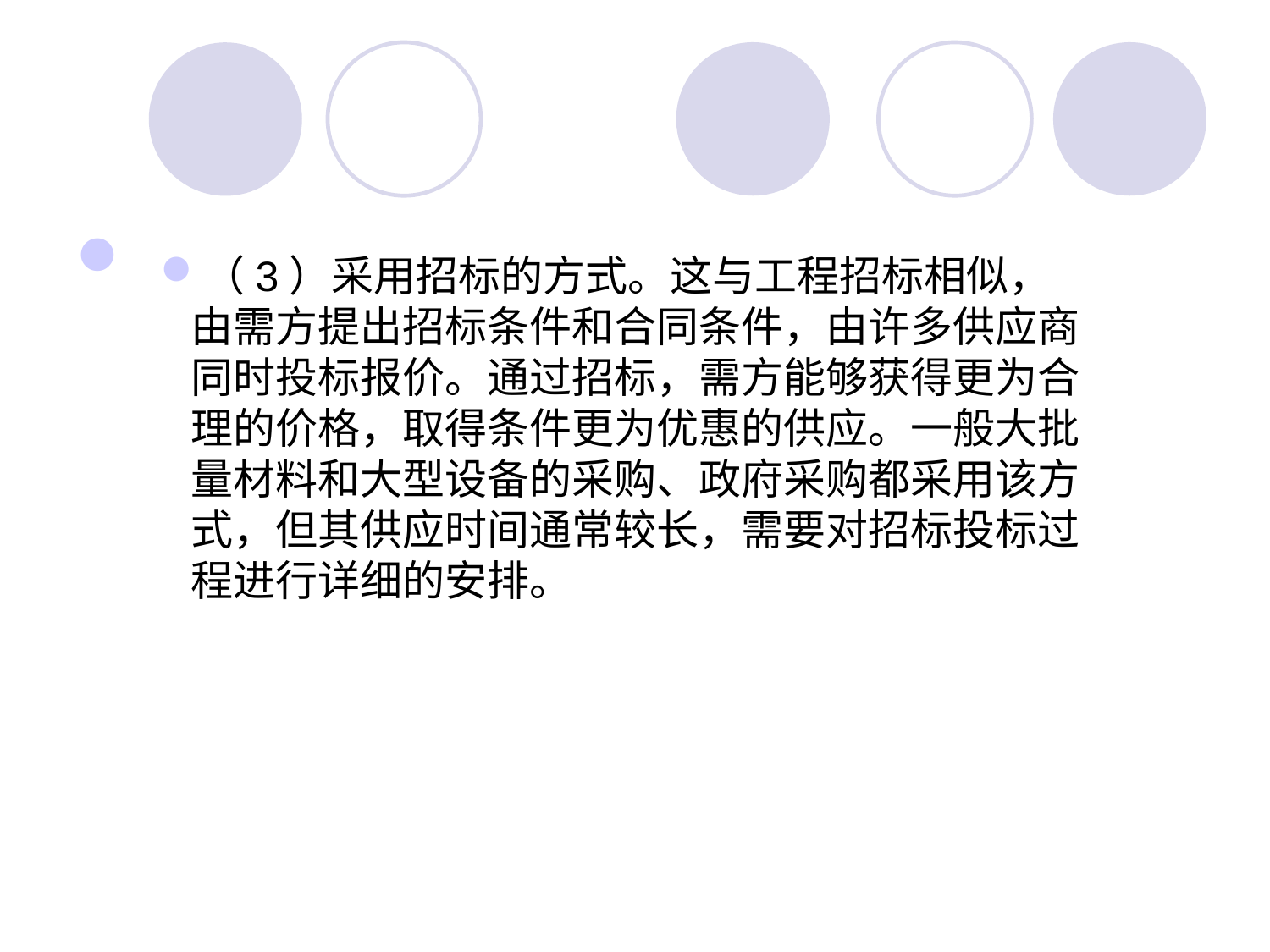

#

（3）采用招标的方式。这与工程招标相似，由需方提出招标条件和合同条件，由许多供应商同时投标报价。通过招标，需方能够获得更为合理的价格，取得条件更为优惠的供应。一般大批量材料和大型设备的采购、政府采购都采用该方式，但其供应时间通常较长，需要对招标投标过程进行详细的安排。